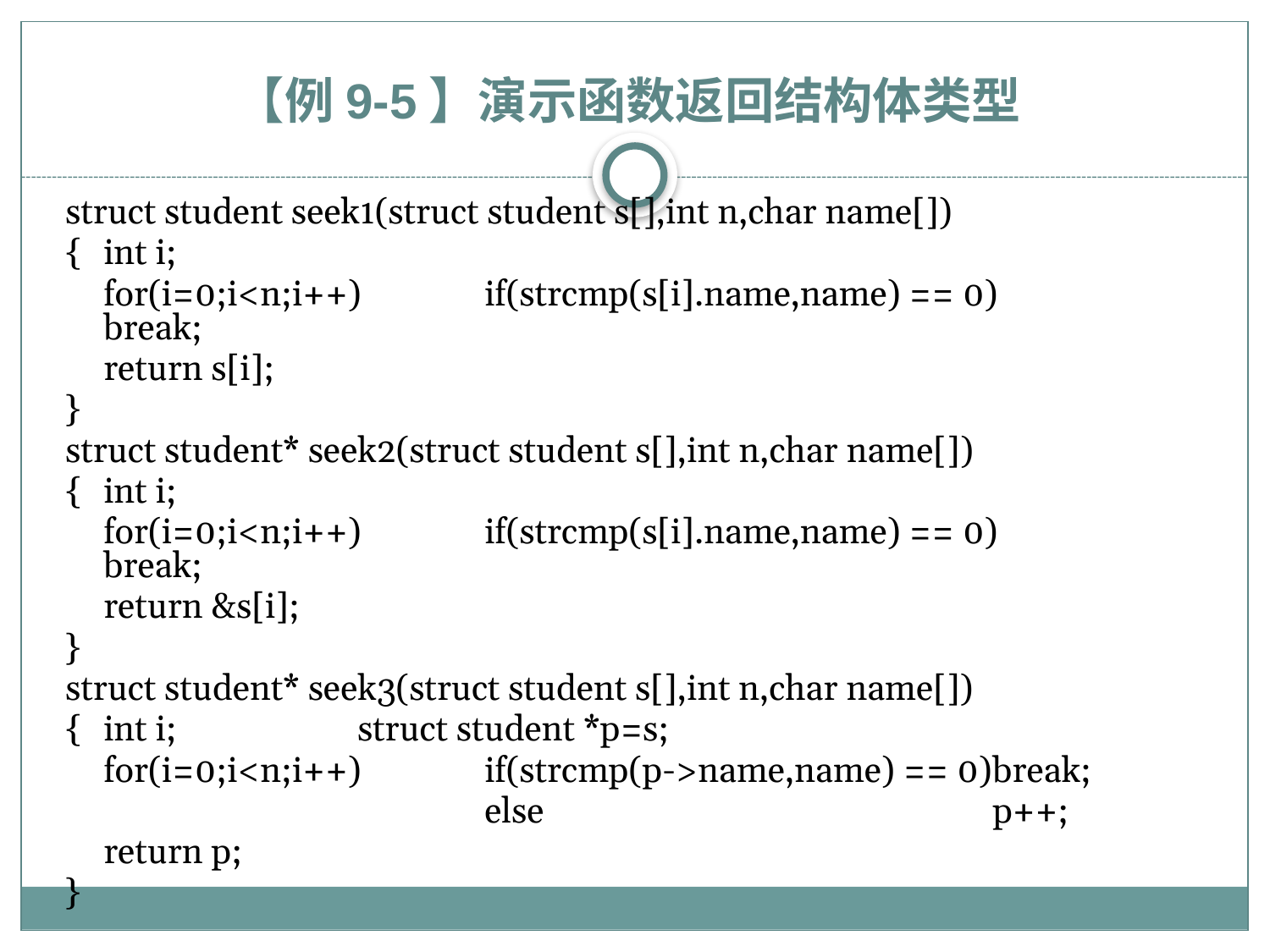

# 【例9-5】演示函数返回结构体类型
struct student seek1(struct student s[],int n,char name[])
{	int i;
	for(i=0;i<n;i++)	if(strcmp(s[i].name,name) == 0)	break;
	return s[i];
}
struct student* seek2(struct student s[],int n,char name[])
{	int i;
	for(i=0;i<n;i++)	if(strcmp(s[i].name,name) == 0)	break;
	return &s[i];
}
struct student* seek3(struct student s[],int n,char name[])
{	int i;		struct student *p=s;
	for(i=0;i<n;i++)	if(strcmp(p->name,name) == 0)	break;
				else				p++;
	return p;
}